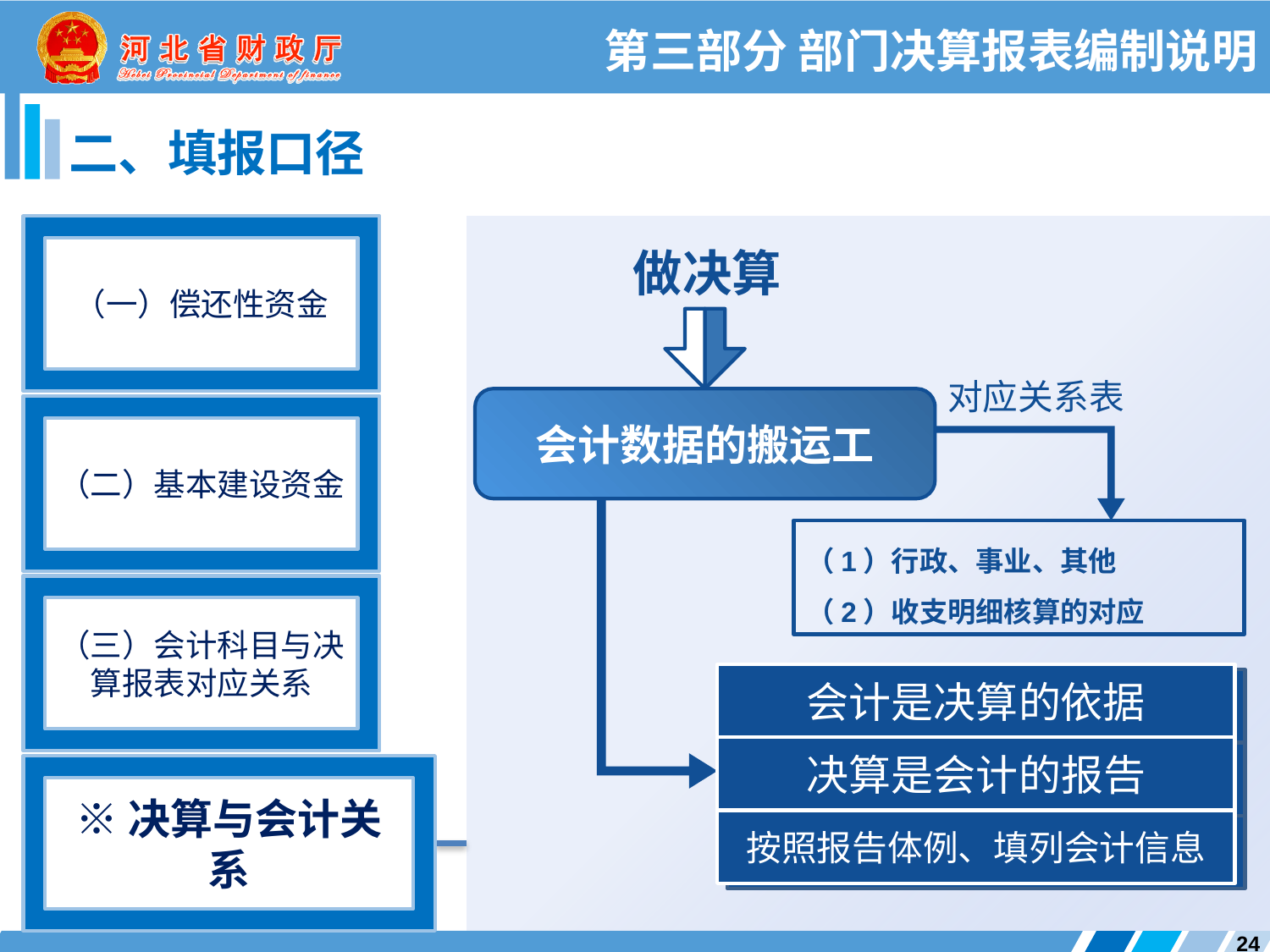

第三部分 部门决算报表编制说明
二、填报口径
（一）偿还性资金

做决算

对应关系表

会计数据的搬运工

（1）行政、事业、其他
（2）收支明细核算的对应

会计是决算的依据
整体出发
决算是会计的报告
全面规划
按照报告体例、填列会计信息
统筹兼顾
（二）基本建设资金
（三）会计科目与决算报表对应关系
※决算与会计关系
24